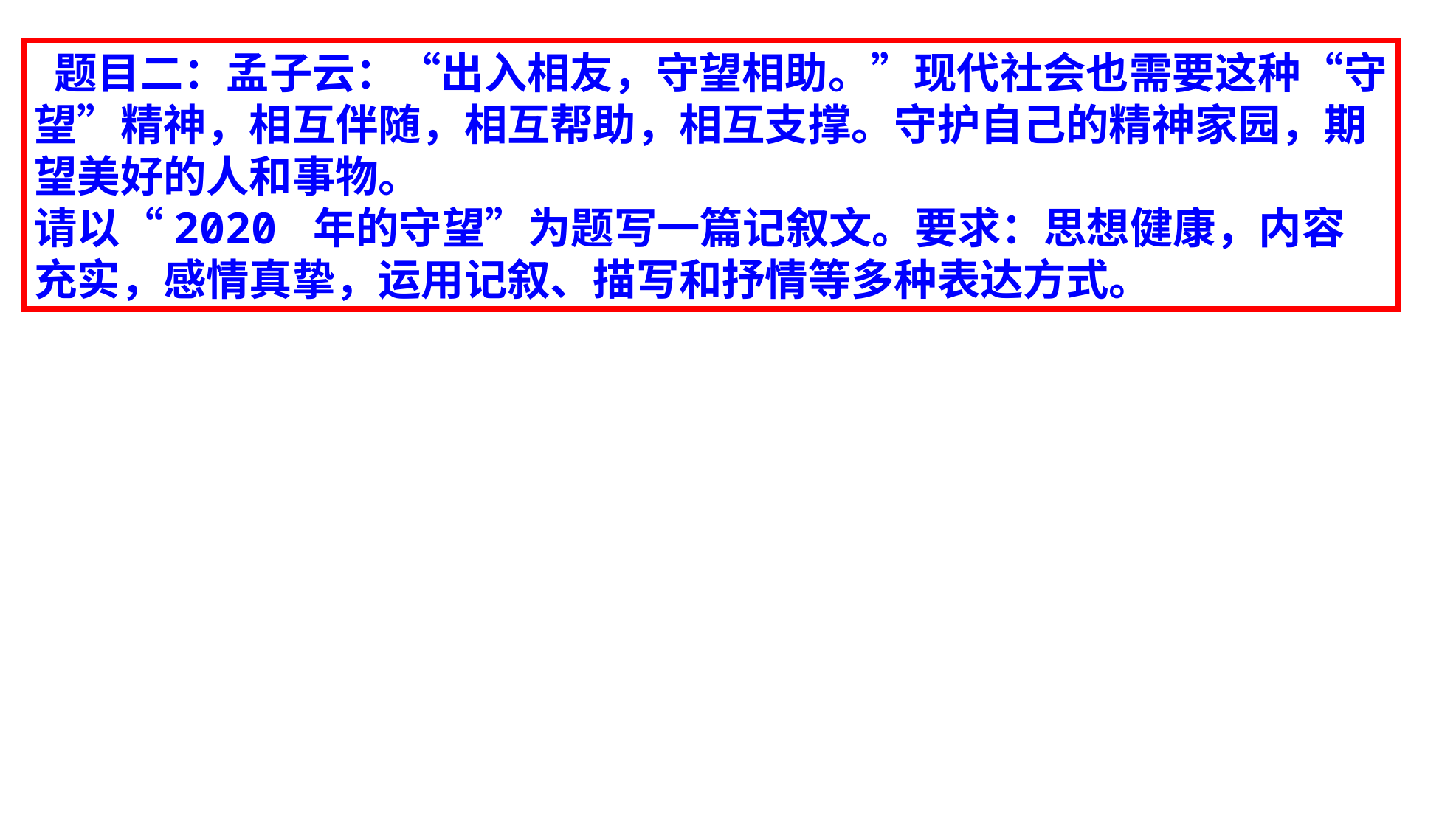

题目二：孟子云：“出入相友，守望相助。”现代社会也需要这种“守望”精神，相互伴随，相互帮助，相互支撑。守护自己的精神家园，期望美好的人和事物。
请以“2020 年的守望”为题写一篇记叙文。要求：思想健康，内容充实，感情真挚，运用记叙、描写和抒情等多种表达方式。